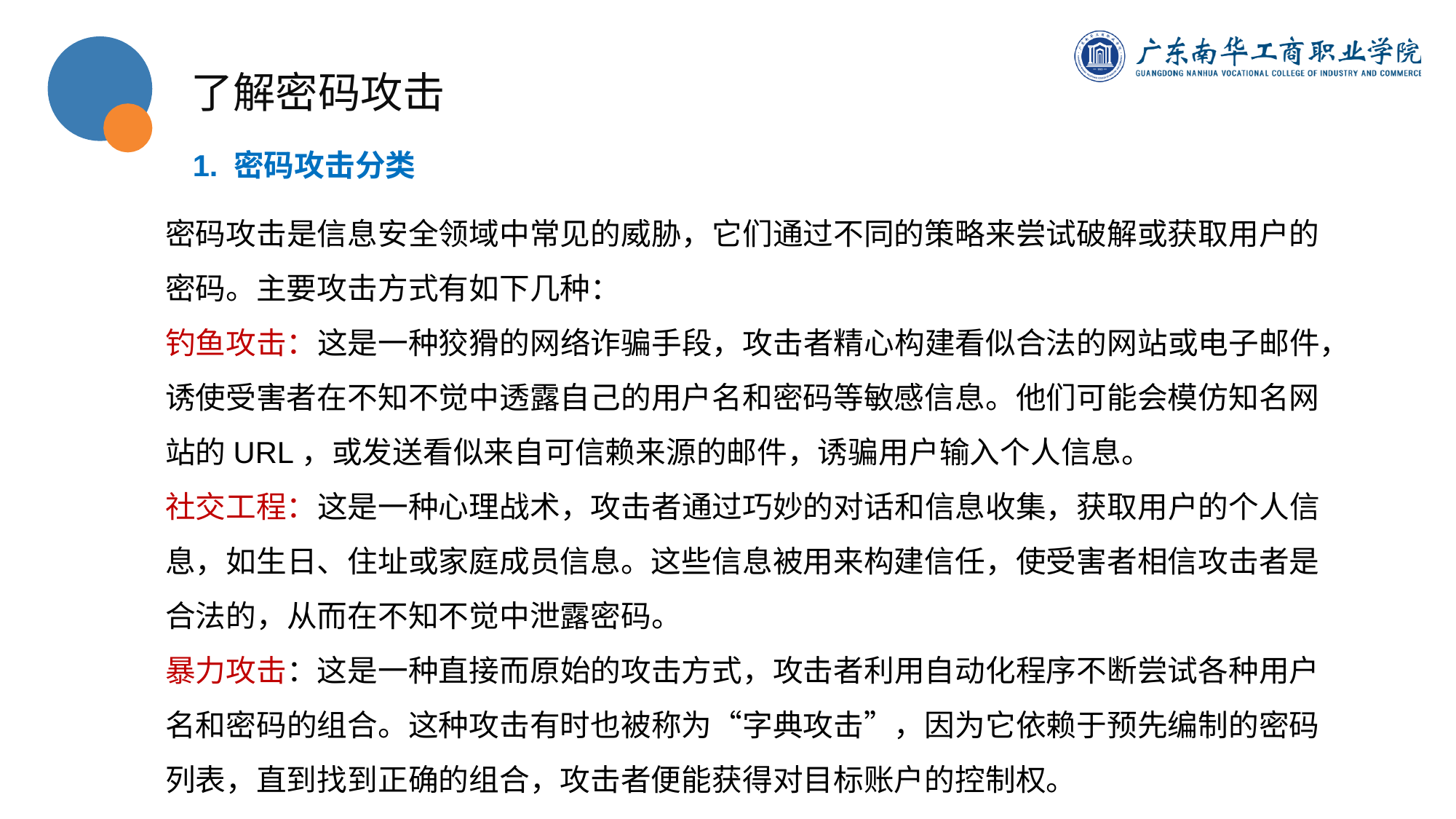

了解密码攻击

1. 密码攻击分类
密码攻击是信息安全领域中常见的威胁，它们通过不同的策略来尝试破解或获取用户的密码。主要攻击方式有如下几种：
钓鱼攻击：这是一种狡猾的网络诈骗手段，攻击者精心构建看似合法的网站或电子邮件，诱使受害者在不知不觉中透露自己的用户名和密码等敏感信息。他们可能会模仿知名网站的URL，或发送看似来自可信赖来源的邮件，诱骗用户输入个人信息。
社交工程：这是一种心理战术，攻击者通过巧妙的对话和信息收集，获取用户的个人信息，如生日、住址或家庭成员信息。这些信息被用来构建信任，使受害者相信攻击者是合法的，从而在不知不觉中泄露密码。
暴力攻击：这是一种直接而原始的攻击方式，攻击者利用自动化程序不断尝试各种用户名和密码的组合。这种攻击有时也被称为“字典攻击”，因为它依赖于预先编制的密码列表，直到找到正确的组合，攻击者便能获得对目标账户的控制权。